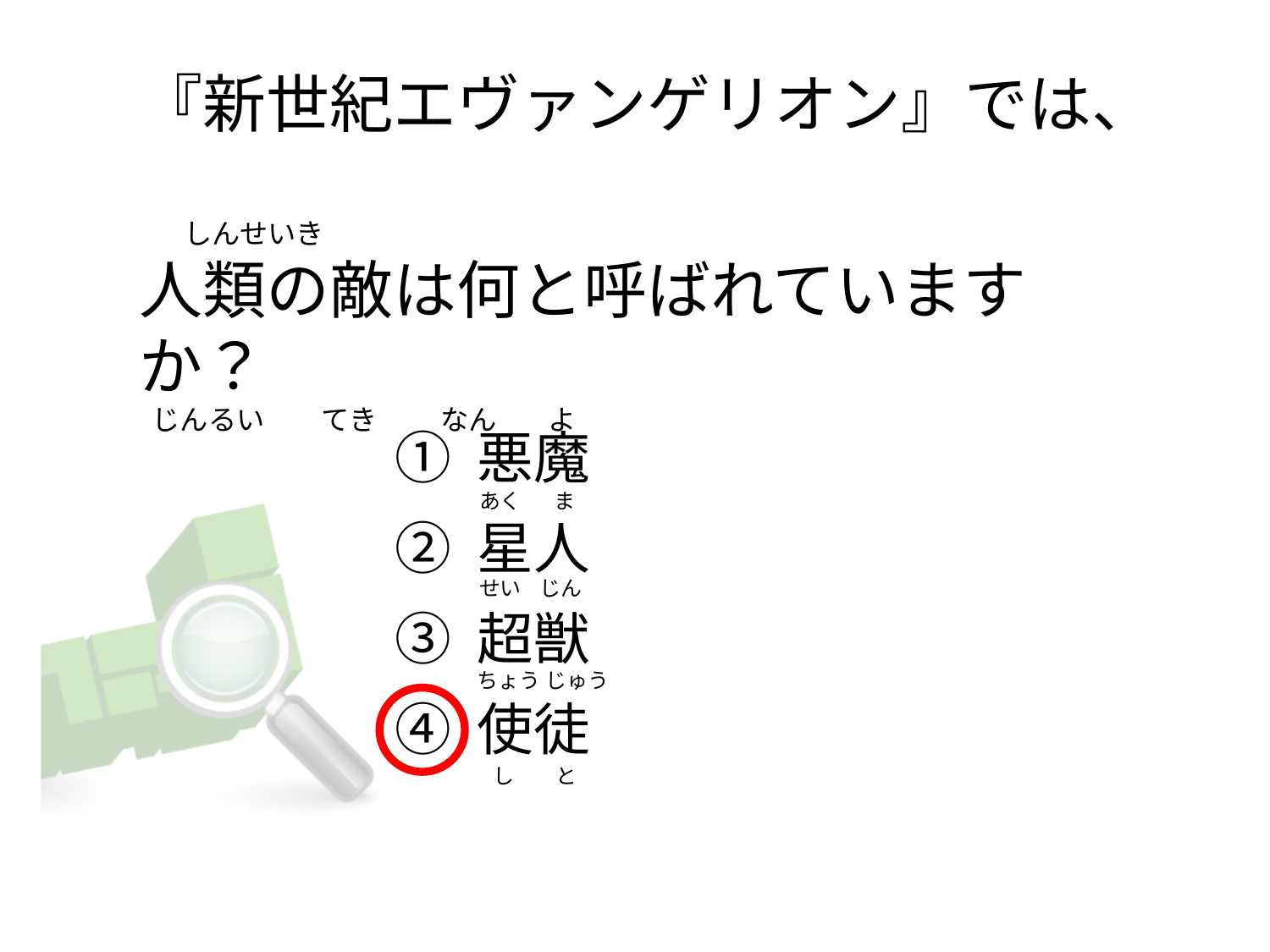

# 『新世紀エヴァンゲリオン』では、        しんせいき 人類の敵は何と呼ばれていますか？   じんるい         てき          なん        よ
① 悪魔
② 星人
③ 超獣
④ 使徒
あく       ま
せい    じん
ちょう じゅう

   し         と